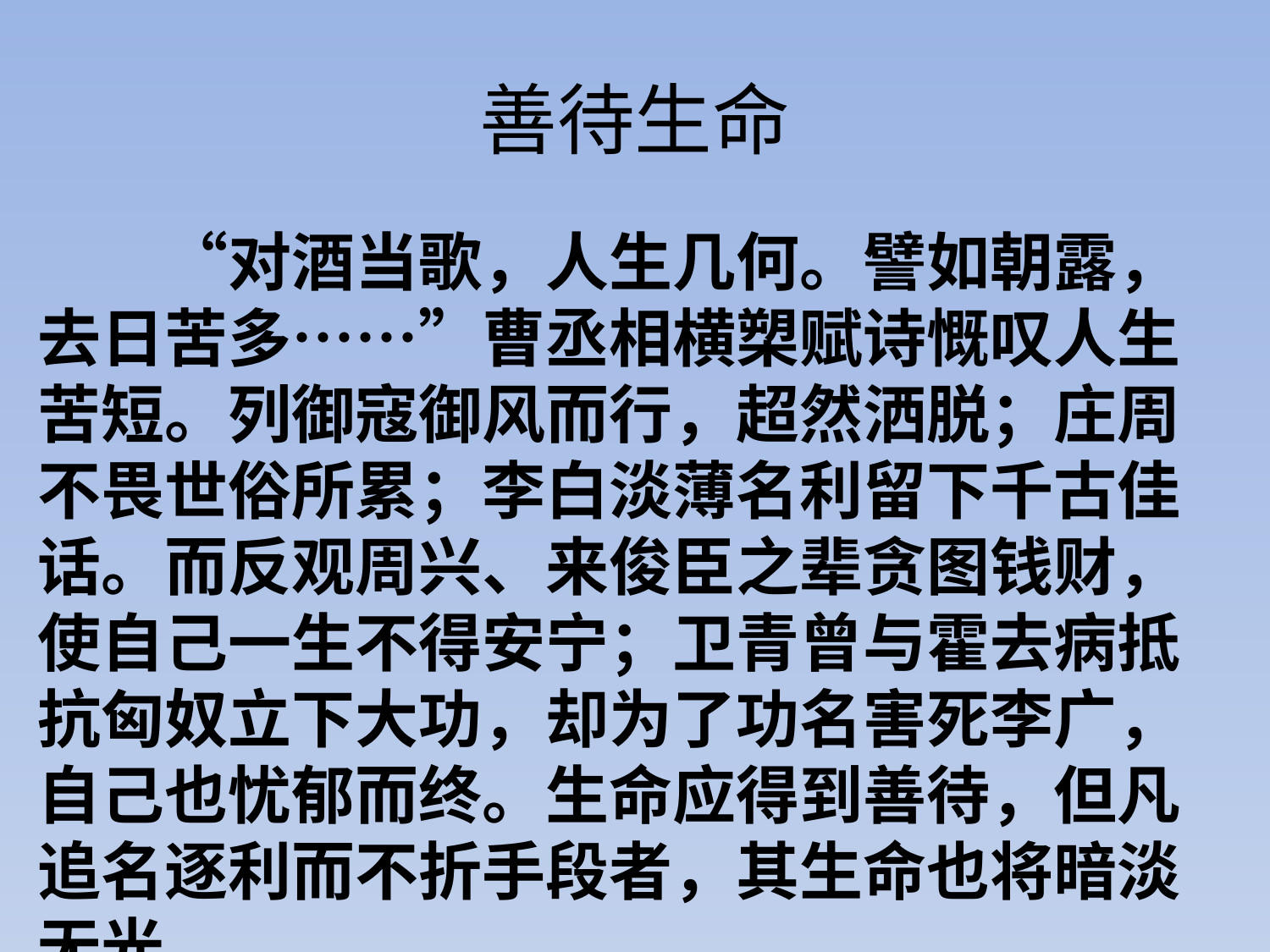

# 善待生命
　　“对酒当歌，人生几何。譬如朝露，去日苦多……”曹丞相横槊赋诗慨叹人生苦短。列御寇御风而行，超然洒脱；庄周不畏世俗所累；李白淡薄名利留下千古佳话。而反观周兴、来俊臣之辈贪图钱财，使自己一生不得安宁；卫青曾与霍去病抵抗匈奴立下大功，却为了功名害死李广，自己也忧郁而终。生命应得到善待，但凡追名逐利而不折手段者，其生命也将暗淡无光。